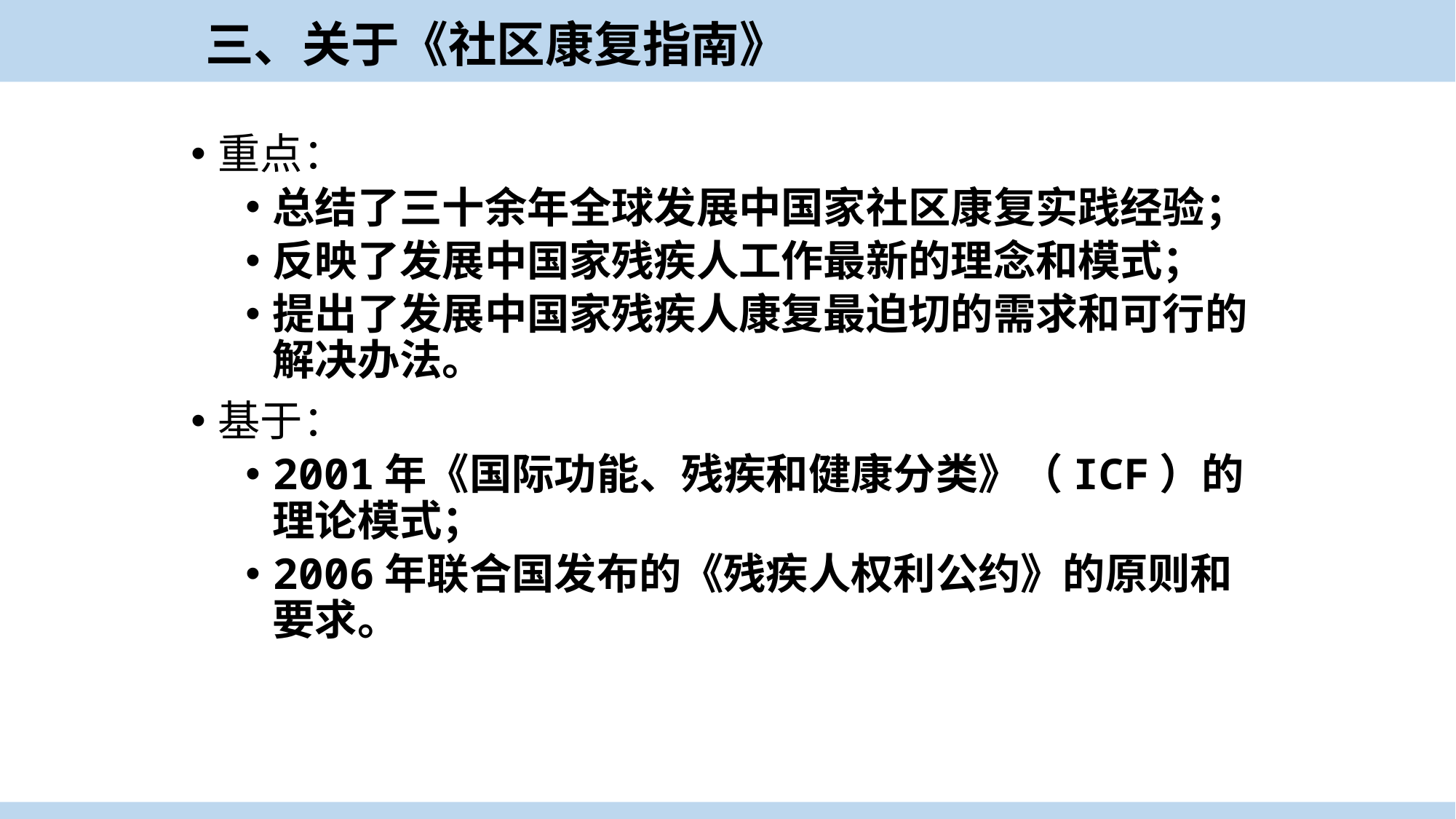

三、关于《社区康复指南》
重点：
总结了三十余年全球发展中国家社区康复实践经验；
反映了发展中国家残疾人工作最新的理念和模式；
提出了发展中国家残疾人康复最迫切的需求和可行的解决办法。
基于：
2001年《国际功能、残疾和健康分类》（ICF）的理论模式；
2006年联合国发布的《残疾人权利公约》的原则和要求。